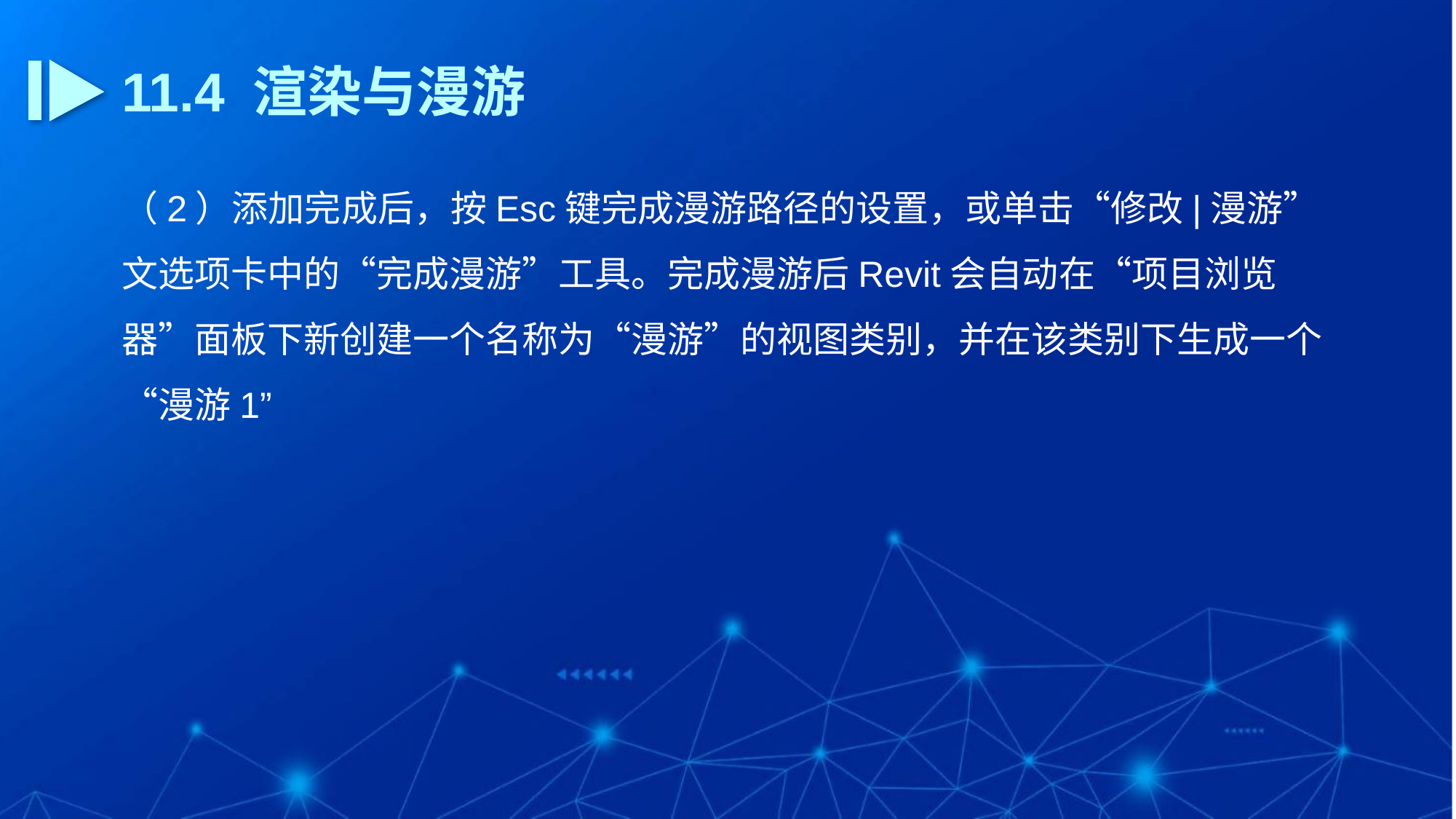

11.4 渲染与漫游

（2）添加完成后，按Esc键完成漫游路径的设置，或单击“修改|漫游”文选项卡中的“完成漫游”工具。完成漫游后Revit会自动在“项目浏览器”面板下新创建一个名称为“漫游”的视图类别，并在该类别下生成一个“漫游1”